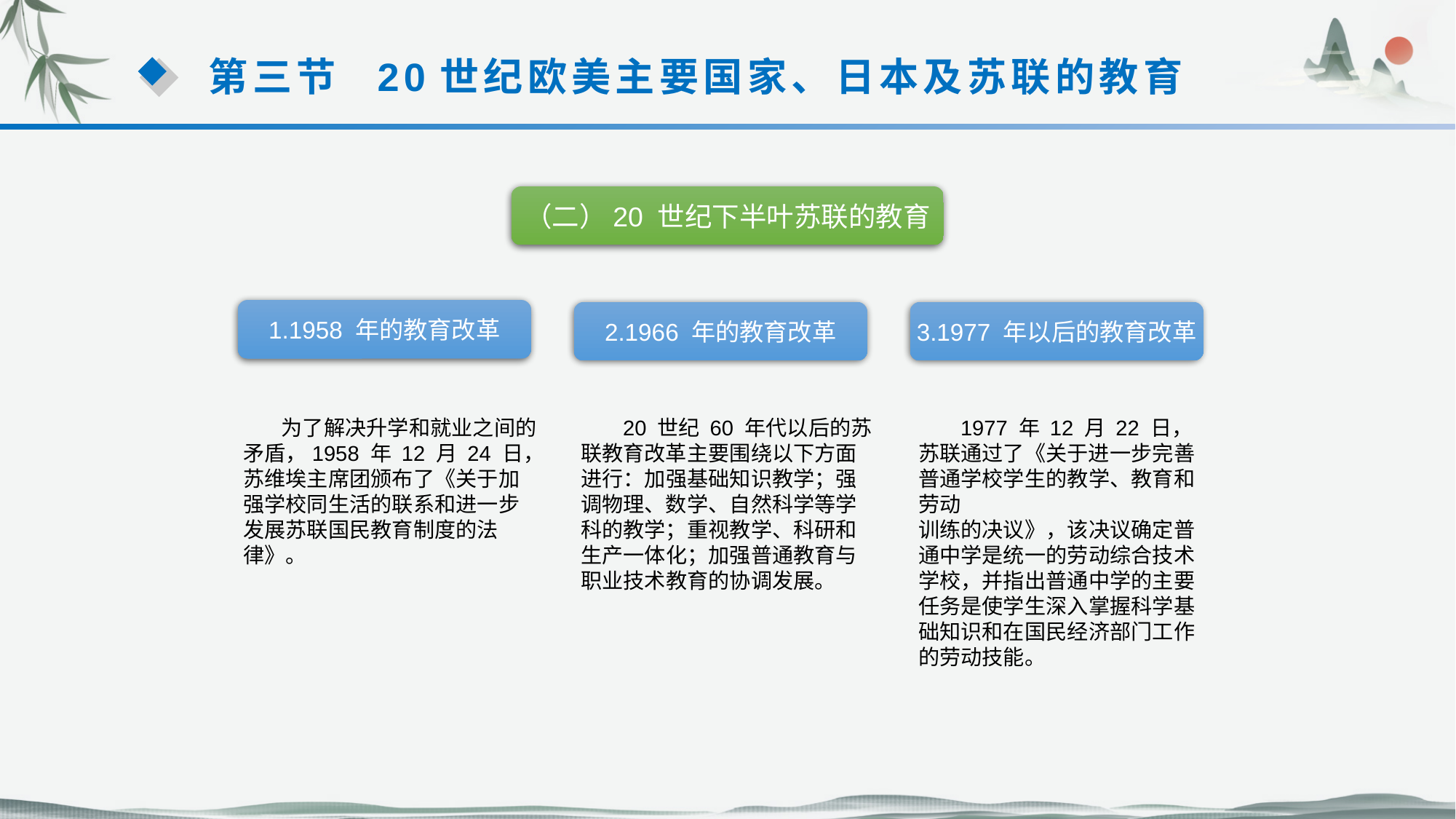

第三节  20世纪欧美主要国家、日本及苏联的教育

（二）20 世纪下半叶苏联的教育
1.1958 年的教育改革
2.1966 年的教育改革
3.1977 年以后的教育改革
       为了解决升学和就业之间的矛盾，1958 年 12 月 24 日，苏维埃主席团颁布了《关于加
强学校同生活的联系和进一步发展苏联国民教育制度的法律》。
       20 世纪 60 年代以后的苏联教育改革主要围绕以下方面进行：加强基础知识教学；强调物理、数学、自然科学等学科的教学；重视教学、科研和生产一体化；加强普通教育与职业技术教育的协调发展。
       1977 年 12 月 22 日，苏联通过了《关于进一步完善普通学校学生的教学、教育和劳动
训练的决议》，该决议确定普通中学是统一的劳动综合技术学校，并指出普通中学的主要任务是使学生深入掌握科学基础知识和在国民经济部门工作的劳动技能。